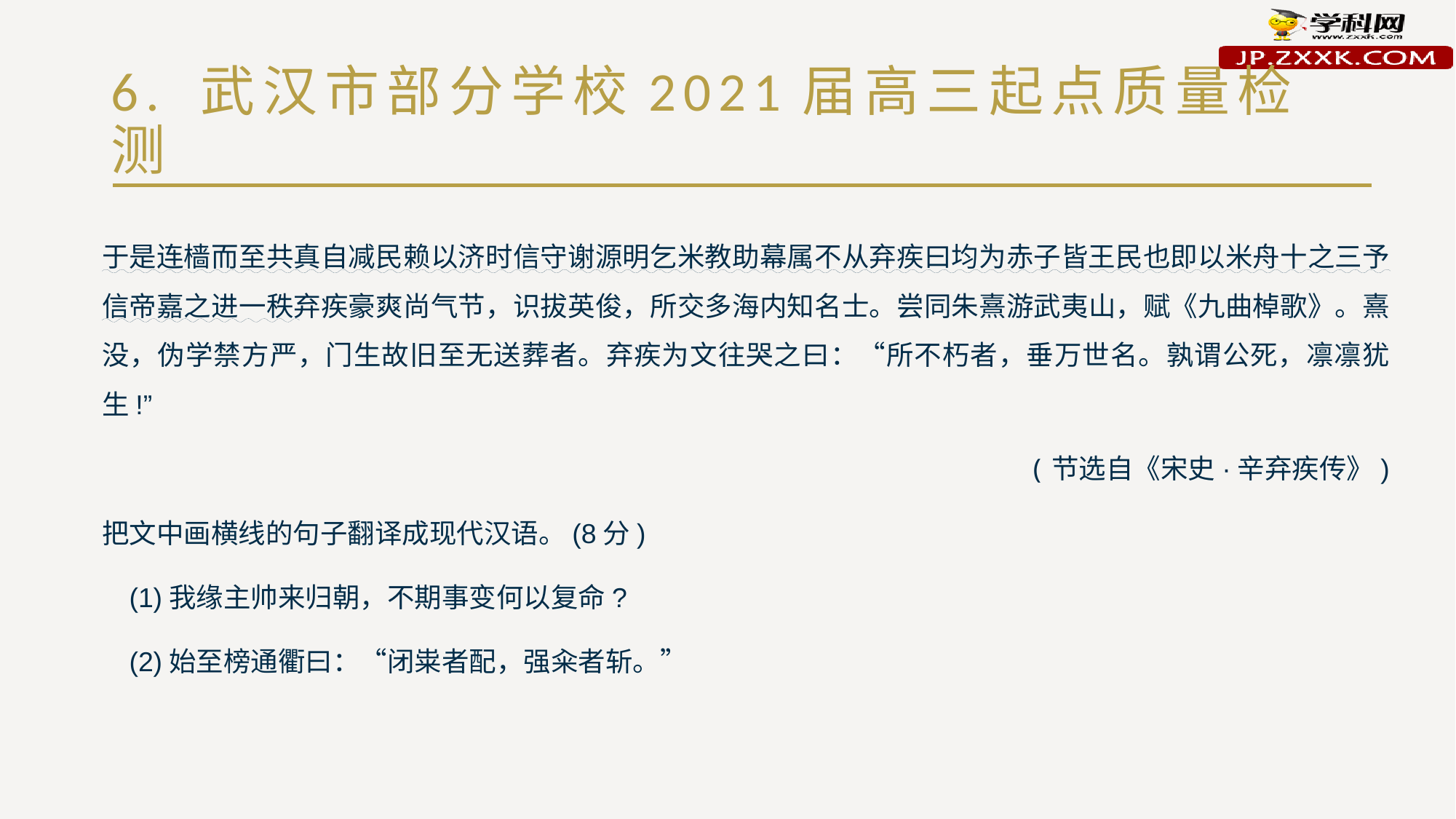

# 6. 武汉市部分学校2021届高三起点质量检测
于是连樯而至共真自减民赖以济时信守谢源明乞米教助幕属不从弃疾曰均为赤子皆王民也即以米舟十之三予信帝嘉之进一秩弃疾豪爽尚气节，识拔英俊，所交多海内知名士。尝同朱熹游武夷山，赋《九曲棹歌》。熹没，伪学禁方严，门生故旧至无送葬者。弃疾为文往哭之曰：“所不朽者，垂万世名。孰谓公死，凛凛犹生!”
(节选自《宋史·辛弃疾传》)
把文中画横线的句子翻译成现代汉语。(8分)
(1)我缘主帅来归朝，不期事变何以复命?
(2)始至榜通衢曰：“闭粜者配，强籴者斩。”